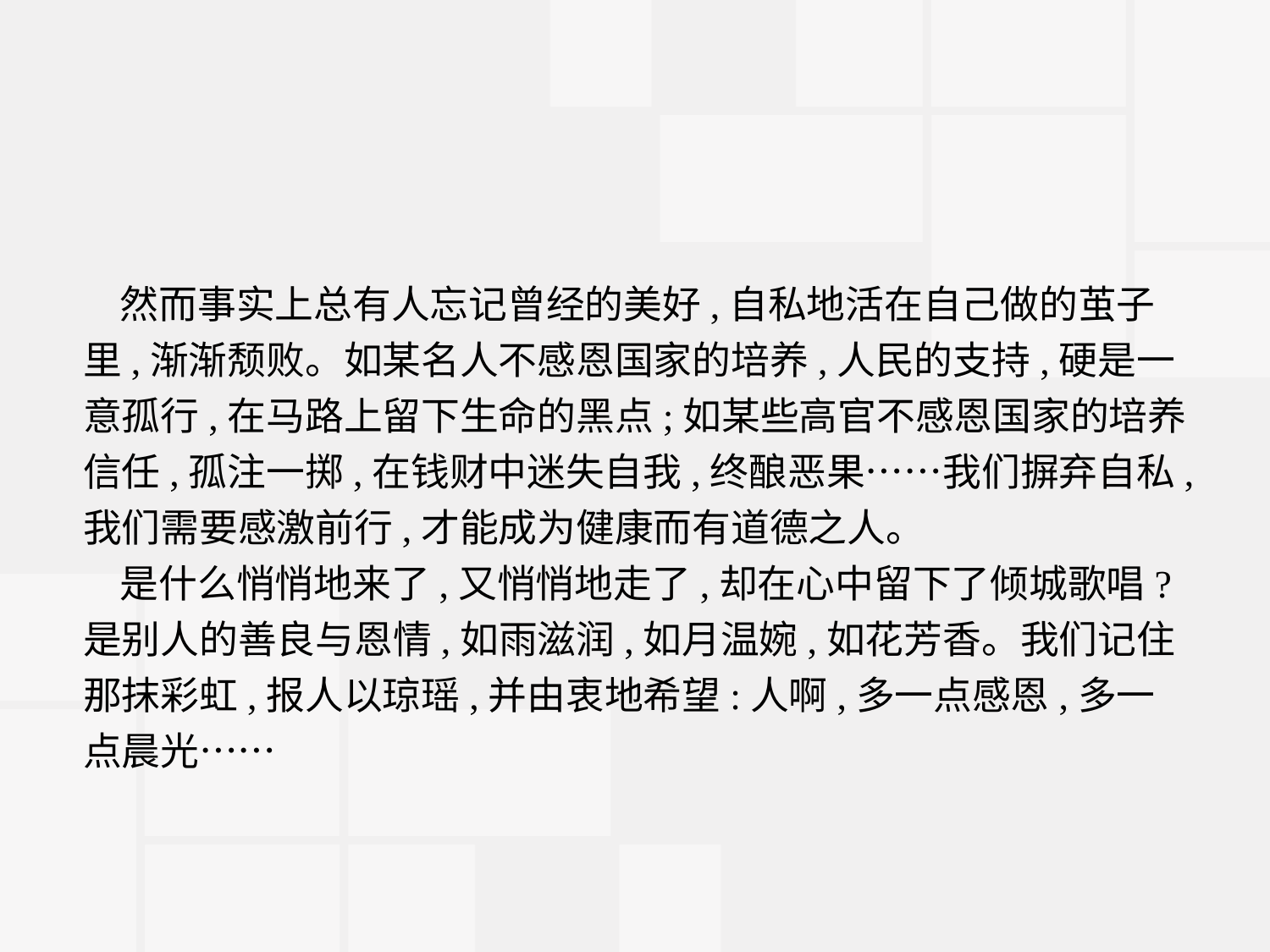

然而事实上总有人忘记曾经的美好,自私地活在自己做的茧子里,渐渐颓败。如某名人不感恩国家的培养,人民的支持,硬是一意孤行,在马路上留下生命的黑点;如某些高官不感恩国家的培养信任,孤注一掷,在钱财中迷失自我,终酿恶果……我们摒弃自私,我们需要感激前行,才能成为健康而有道德之人。
是什么悄悄地来了,又悄悄地走了,却在心中留下了倾城歌唱?是别人的善良与恩情,如雨滋润,如月温婉,如花芳香。我们记住那抹彩虹,报人以琼瑶,并由衷地希望:人啊,多一点感恩,多一点晨光……